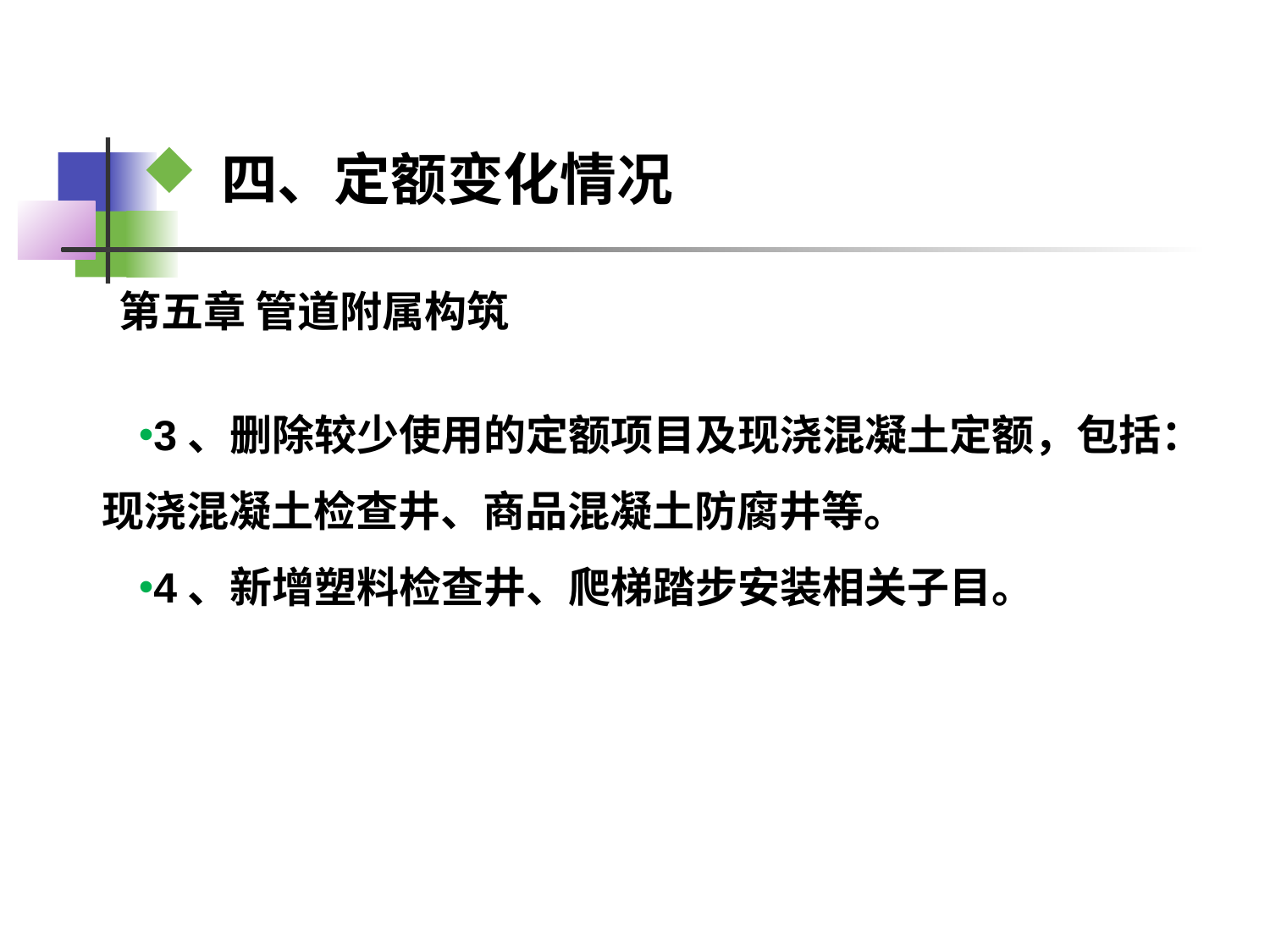

四、定额变化情况
第五章 管道附属构筑
3、删除较少使用的定额项目及现浇混凝土定额，包括：现浇混凝土检查井、商品混凝土防腐井等。
4、新增塑料检查井、爬梯踏步安装相关子目。